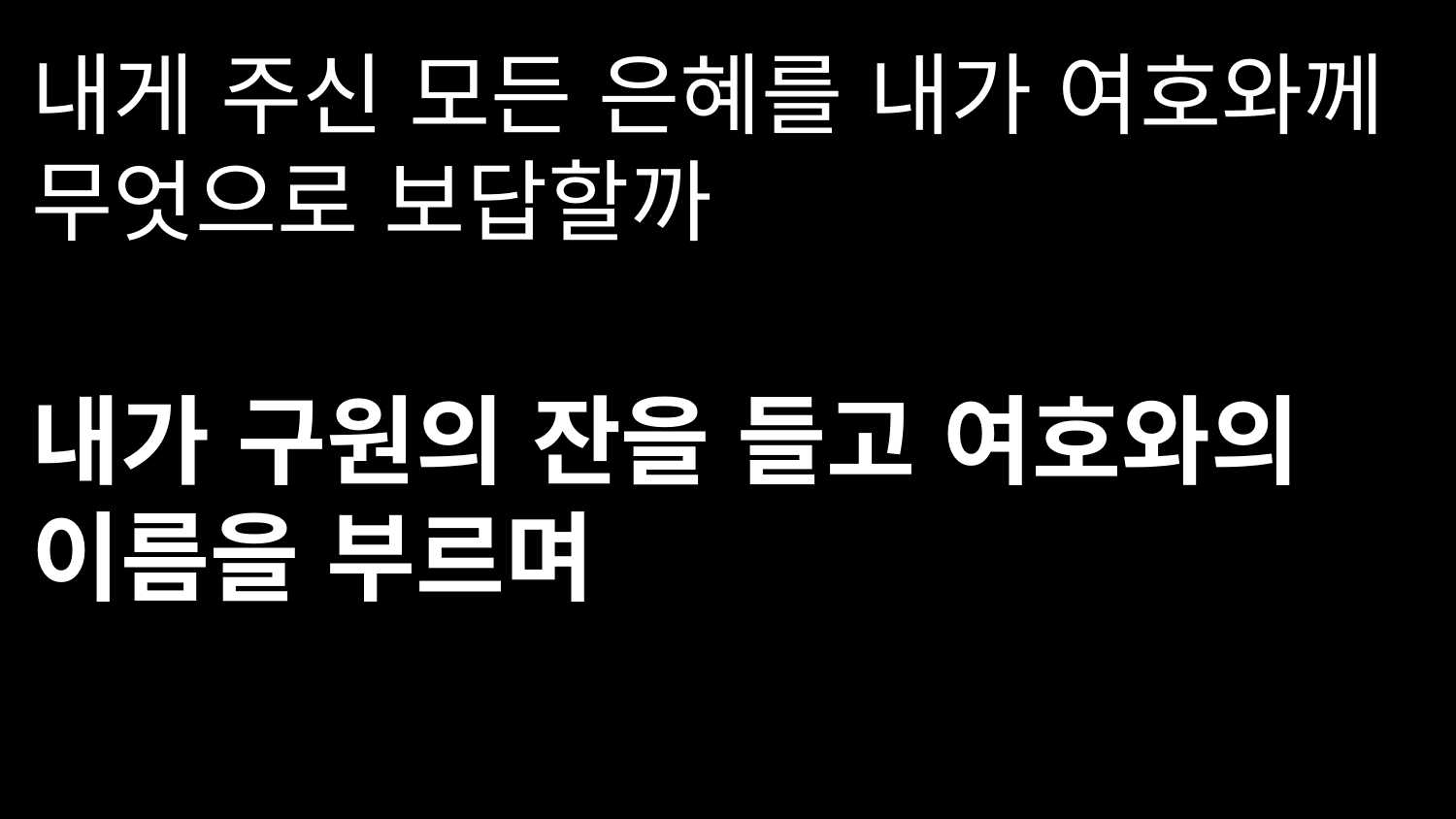

내게 주신 모든 은혜를 내가 여호와께 무엇으로 보답할까
내가 구원의 잔을 들고 여호와의 이름을 부르며